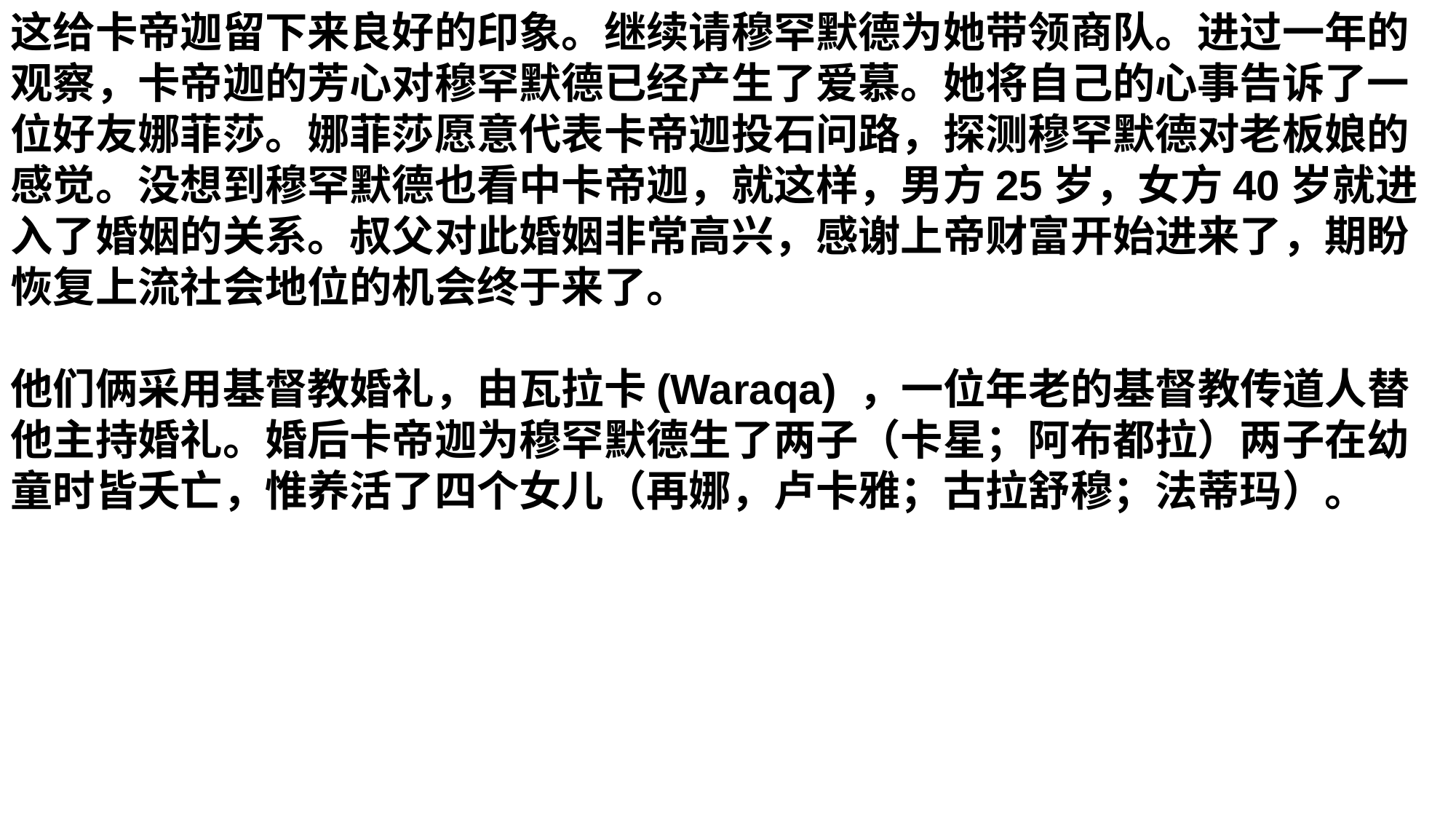

这给卡帝迦留下来良好的印象。继续请穆罕默德为她带领商队。进过一年的观察，卡帝迦的芳心对穆罕默德已经产生了爱慕。她将自己的心事告诉了一位好友娜菲莎。娜菲莎愿意代表卡帝迦投石问路，探测穆罕默德对老板娘的感觉。没想到穆罕默德也看中卡帝迦，就这样，男方25岁，女方40岁就进入了婚姻的关系。叔父对此婚姻非常高兴，感谢上帝财富开始进来了，期盼恢复上流社会地位的机会终于来了。

他们俩采用基督教婚礼，由瓦拉卡(Waraqa) ，一位年老的基督教传道人替他主持婚礼。婚后卡帝迦为穆罕默德生了两子（卡星；阿布都拉）两子在幼童时皆夭亡，惟养活了四个女儿（再娜，卢卡雅；古拉舒穆；法蒂玛）。